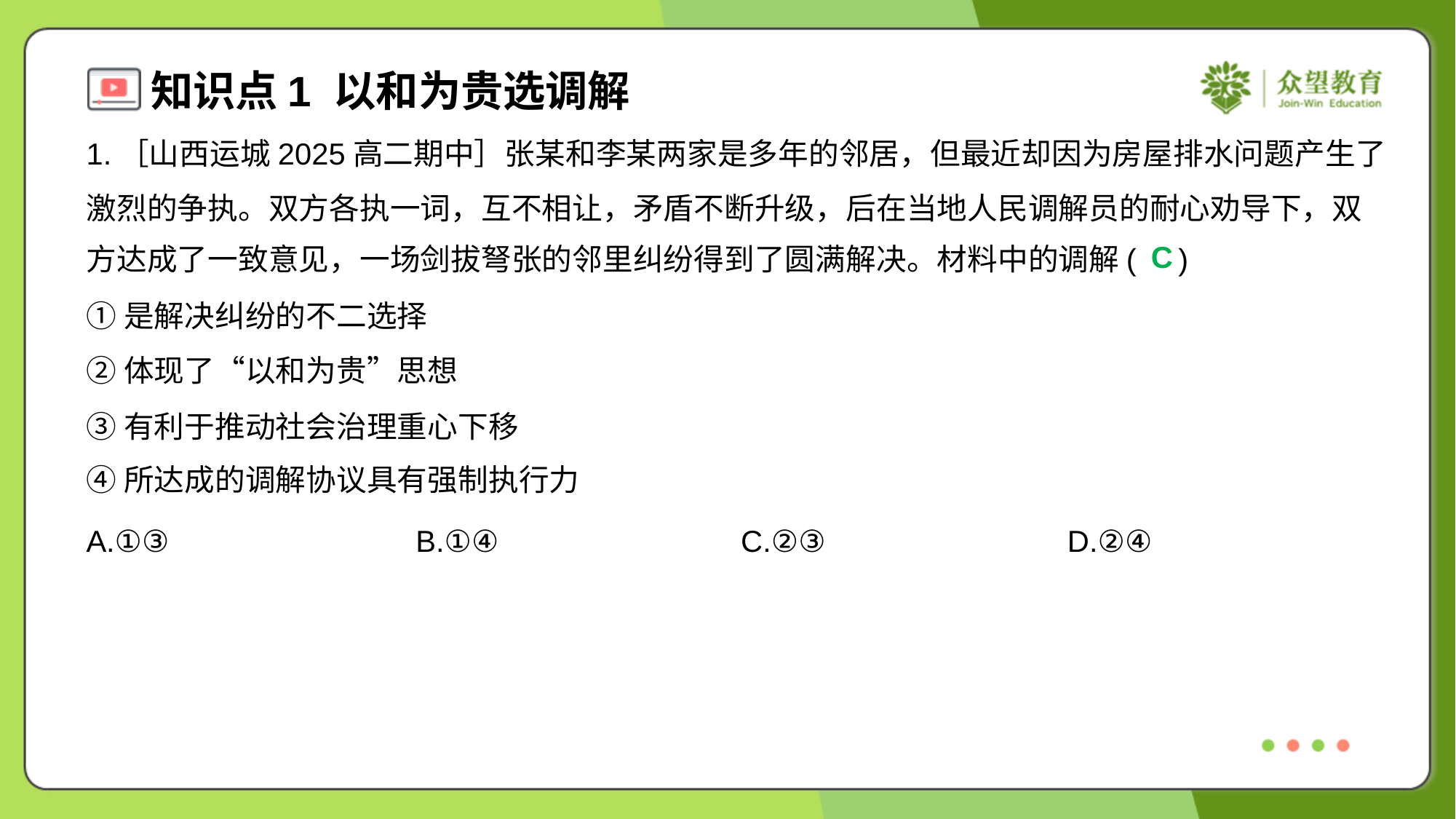

1.［山西运城2025高二期中］张某和李某两家是多年的邻居，但最近却因为房屋排水问题产生了
激烈的争执。双方各执一词，互不相让，矛盾不断升级，后在当地人民调解员的耐心劝导下，双
方达成了一致意见，一场剑拔弩张的邻里纠纷得到了圆满解决。材料中的调解(     )
C
①是解决纠纷的不二选择
②体现了“以和为贵”思想
③有利于推动社会治理重心下移
④所达成的调解协议具有强制执行力
A.①③	B.①④	C.②③	D.②④